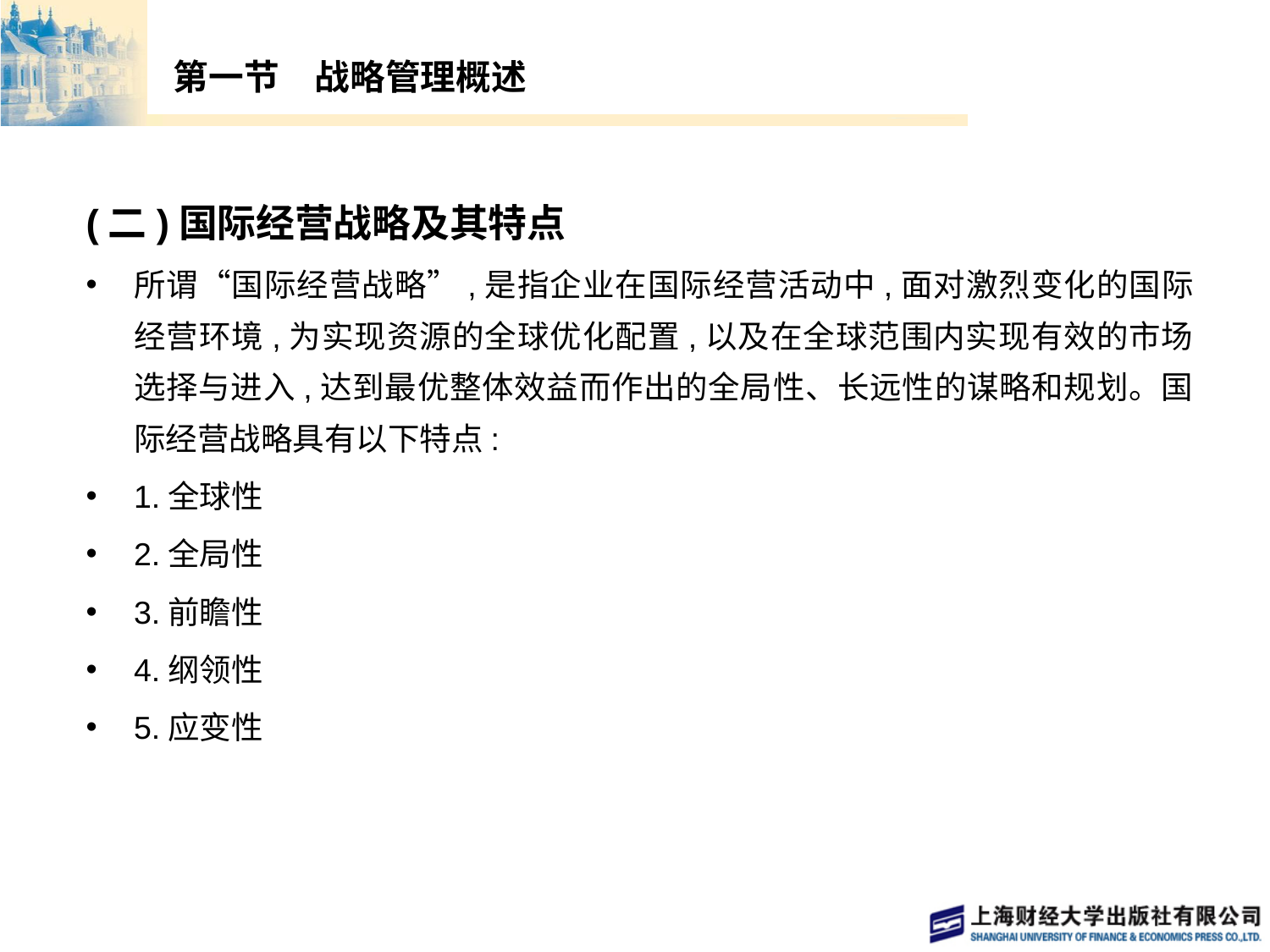

# 第一节　战略管理概述
(二)国际经营战略及其特点
所谓“国际经营战略”,是指企业在国际经营活动中,面对激烈变化的国际经营环境,为实现资源的全球优化配置,以及在全球范围内实现有效的市场选择与进入,达到最优整体效益而作出的全局性、长远性的谋略和规划。国际经营战略具有以下特点:
1.全球性
2.全局性
3.前瞻性
4.纲领性
5.应变性